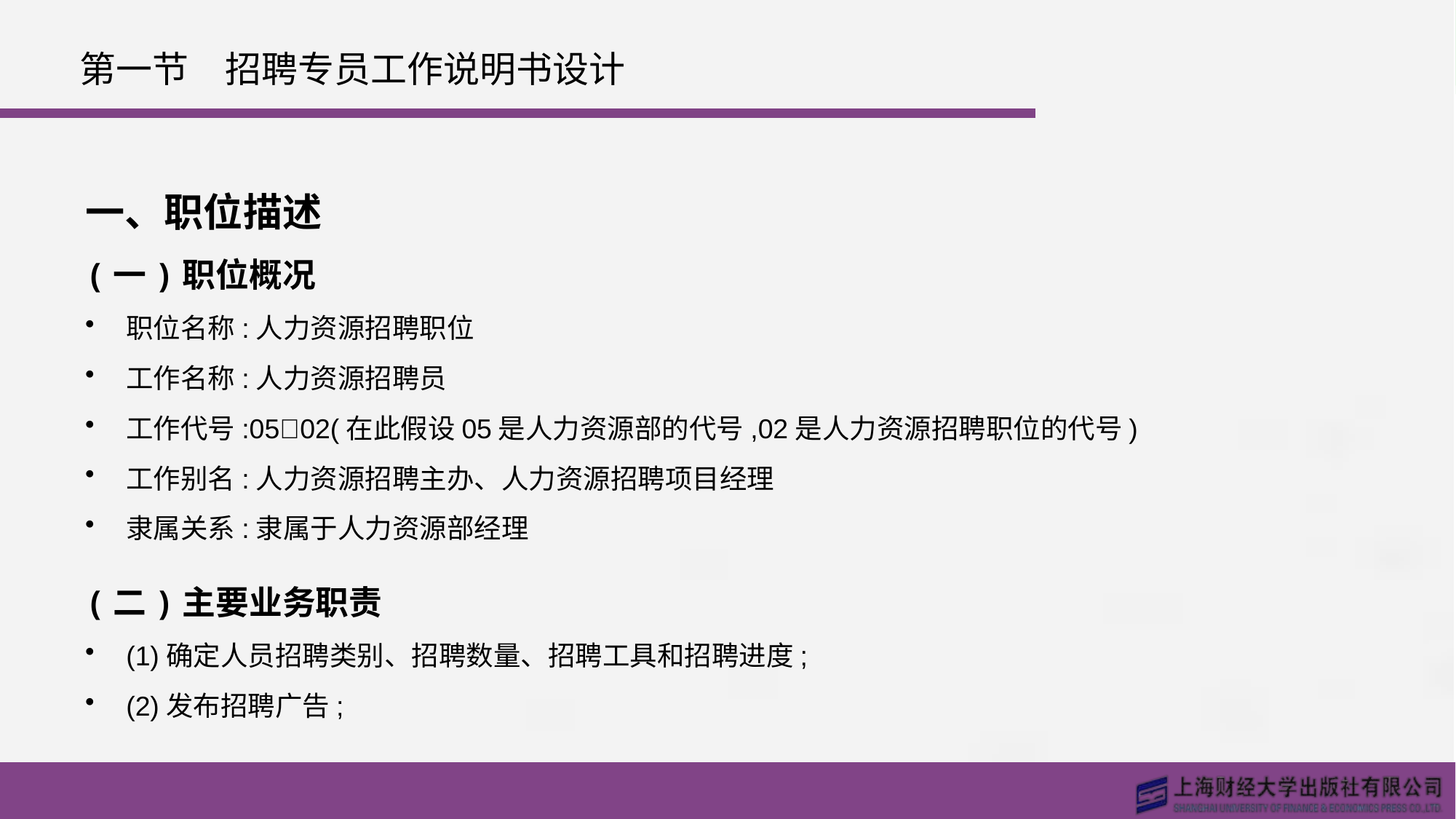

# 第一节　招聘专员工作说明书设计
一、职位描述
(一)职位概况
职位名称:人力资源招聘职位
工作名称:人力资源招聘员
工作代号:05􀆼02(在此假设05是人力资源部的代号,02是人力资源招聘职位的代号)
工作别名:人力资源招聘主办、人力资源招聘项目经理
隶属关系:隶属于人力资源部经理
(二)主要业务职责
(1)确定人员招聘类别、招聘数量、招聘工具和招聘进度;
(2)发布招聘广告;